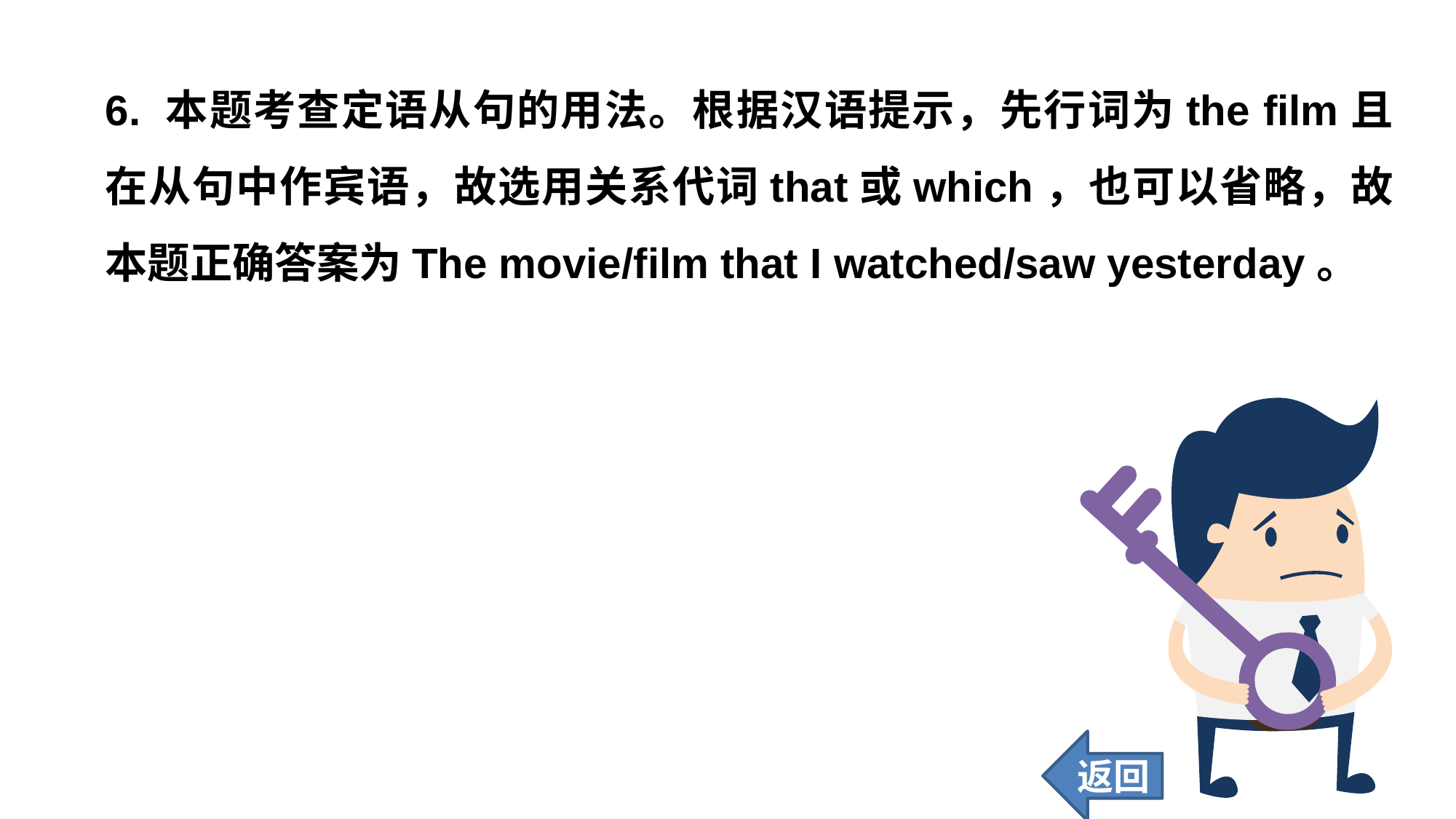

6. 本题考查定语从句的用法。根据汉语提示，先行词为the film且在从句中作宾语，故选用关系代词that或which，也可以省略，故本题正确答案为The movie/film that I watched/saw yesterday。

返回
145